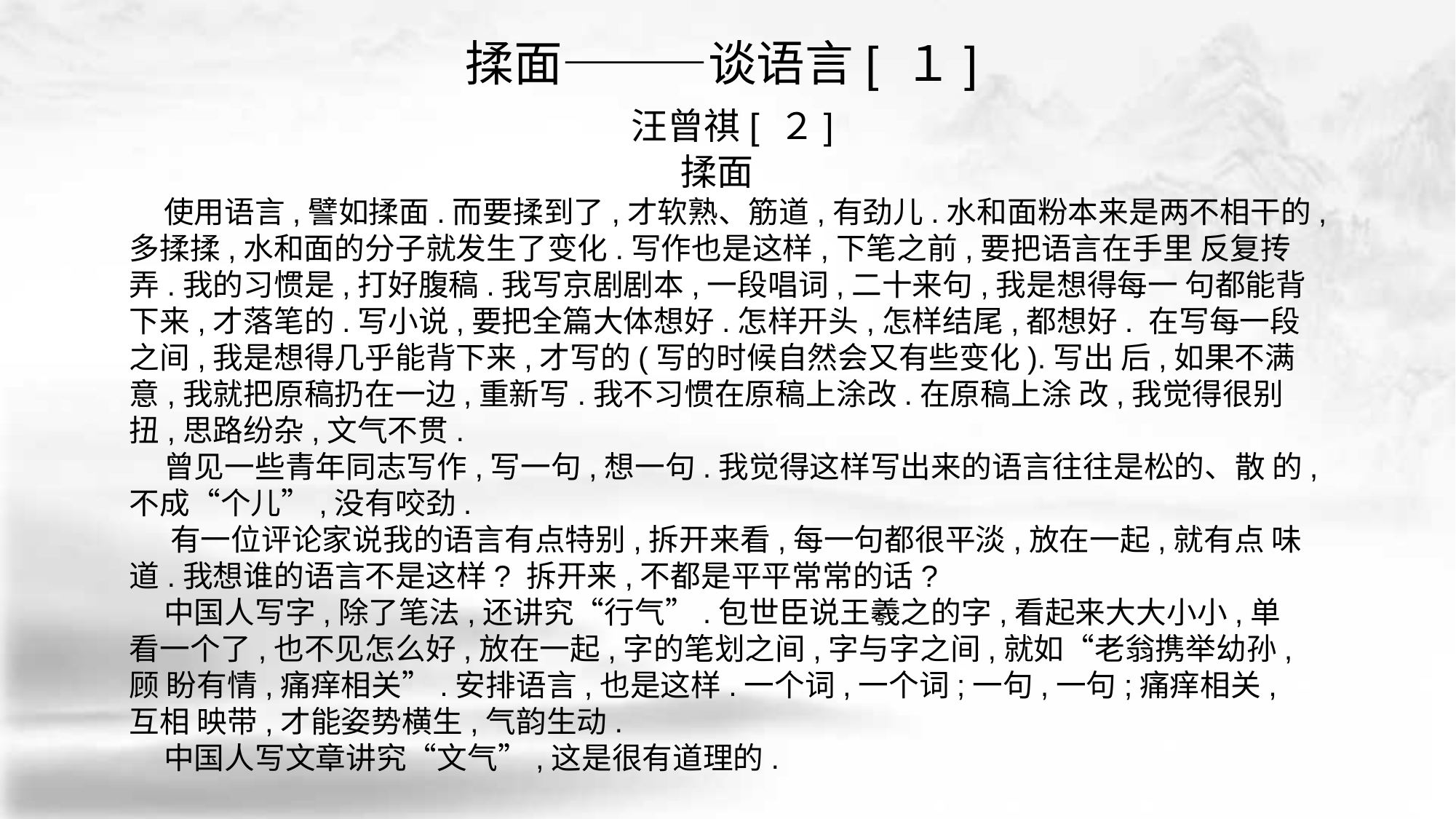

揉面———谈语言[ １]
 汪曾祺[ ２]
揉面
    使用语言,譬如揉面.而要揉到了,才软熟、筋道,有劲儿.水和面粉本来是两不相干的,多揉揉,水和面的分子就发生了变化.写作也是这样,下笔之前,要把语言在手里 反复抟弄.我的习惯是,打好腹稿.我写京剧剧本,一段唱词,二十来句,我是想得每一 句都能背下来,才落笔的.写小说,要把全篇大体想好.怎样开头,怎样结尾,都想好. 在写每一段之间,我是想得几乎能背下来,才写的(写的时候自然会又有些变化).写出 后,如果不满意,我就把原稿扔在一边,重新写.我不习惯在原稿上涂改.在原稿上涂 改,我觉得很别扭,思路纷杂,文气不贯.
    曾见一些青年同志写作,写一句,想一句.我觉得这样写出来的语言往往是松的、散 的,不成“个儿”,没有咬劲.
     有一位评论家说我的语言有点特别,拆开来看,每一句都很平淡,放在一起,就有点 味道.我想谁的语言不是这样? 拆开来,不都是平平常常的话?
    中国人写字,除了笔法,还讲究“行气”.包世臣说王羲之的字,看起来大大小小,单 看一个了,也不见怎么好,放在一起,字的笔划之间,字与字之间,就如“老翁携举幼孙,顾 盼有情,痛痒相关”.安排语言,也是这样.一个词,一个词;一句,一句;痛痒相关,互相 映带,才能姿势横生,气韵生动.
    中国人写文章讲究“文气”,这是很有道理的.